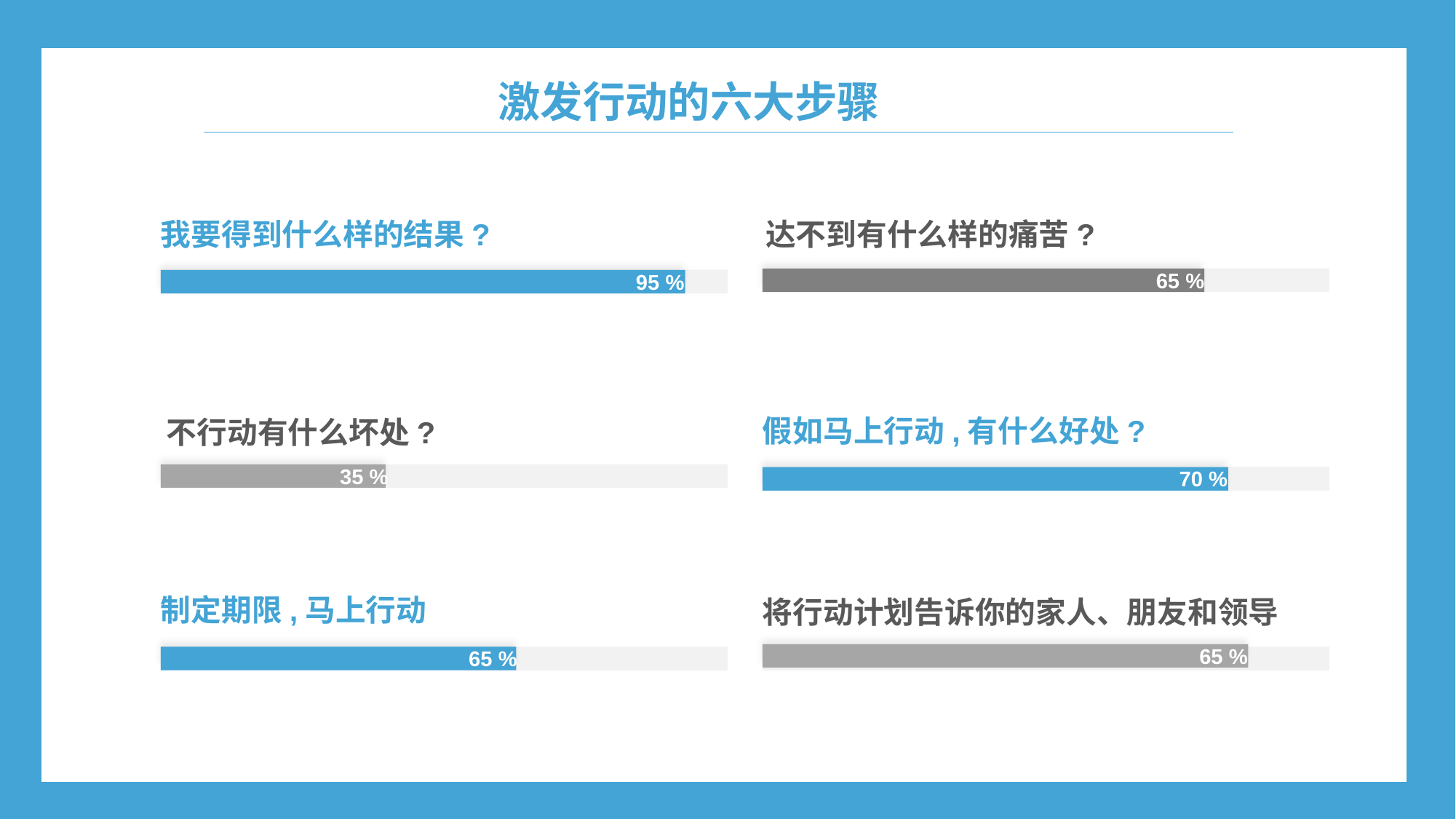

激发行动的六大步骤
我要得到什么样的结果?
达不到有什么样的痛苦?
65 %

95 %

假如马上行动,有什么好处?
不行动有什么坏处?
35 %

70 %

制定期限,马上行动
将行动计划告诉你的家人、朋友和领导
65 %

65 %